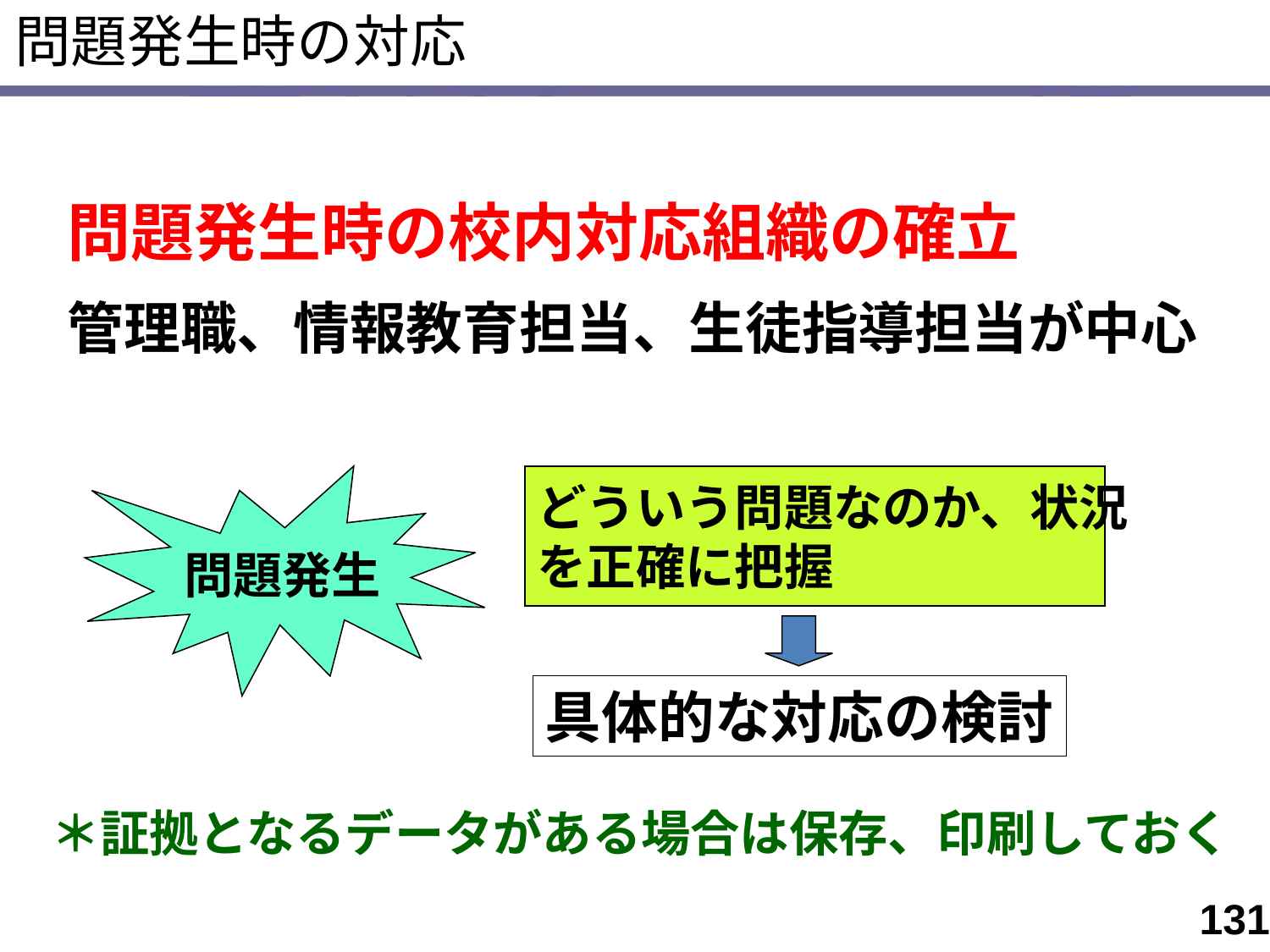

問題発生時の対応
問題発生時の校内対応組織の確立
管理職、情報教育担当、生徒指導担当が中心
問題発生
どういう問題なのか、状況
を正確に把握

具体的な対応の検討
＊証拠となるデータがある場合は保存、印刷しておく
131